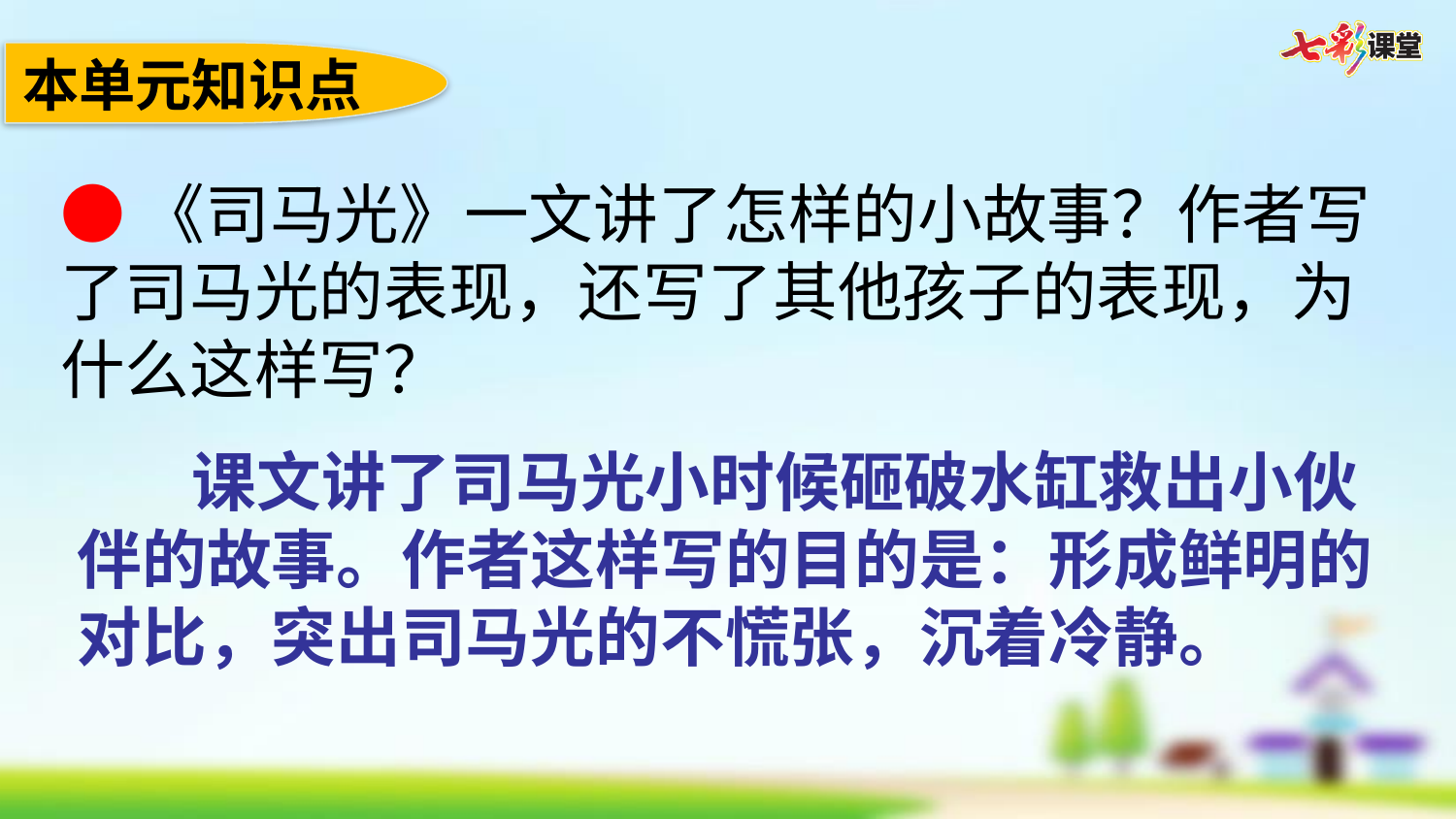

本单元知识点
●《司马光》一文讲了怎样的小故事？作者写了司马光的表现，还写了其他孩子的表现，为什么这样写？
课文讲了司马光小时候砸破水缸救出小伙伴的故事。作者这样写的目的是：形成鲜明的对比，突出司马光的不慌张，沉着冷静。